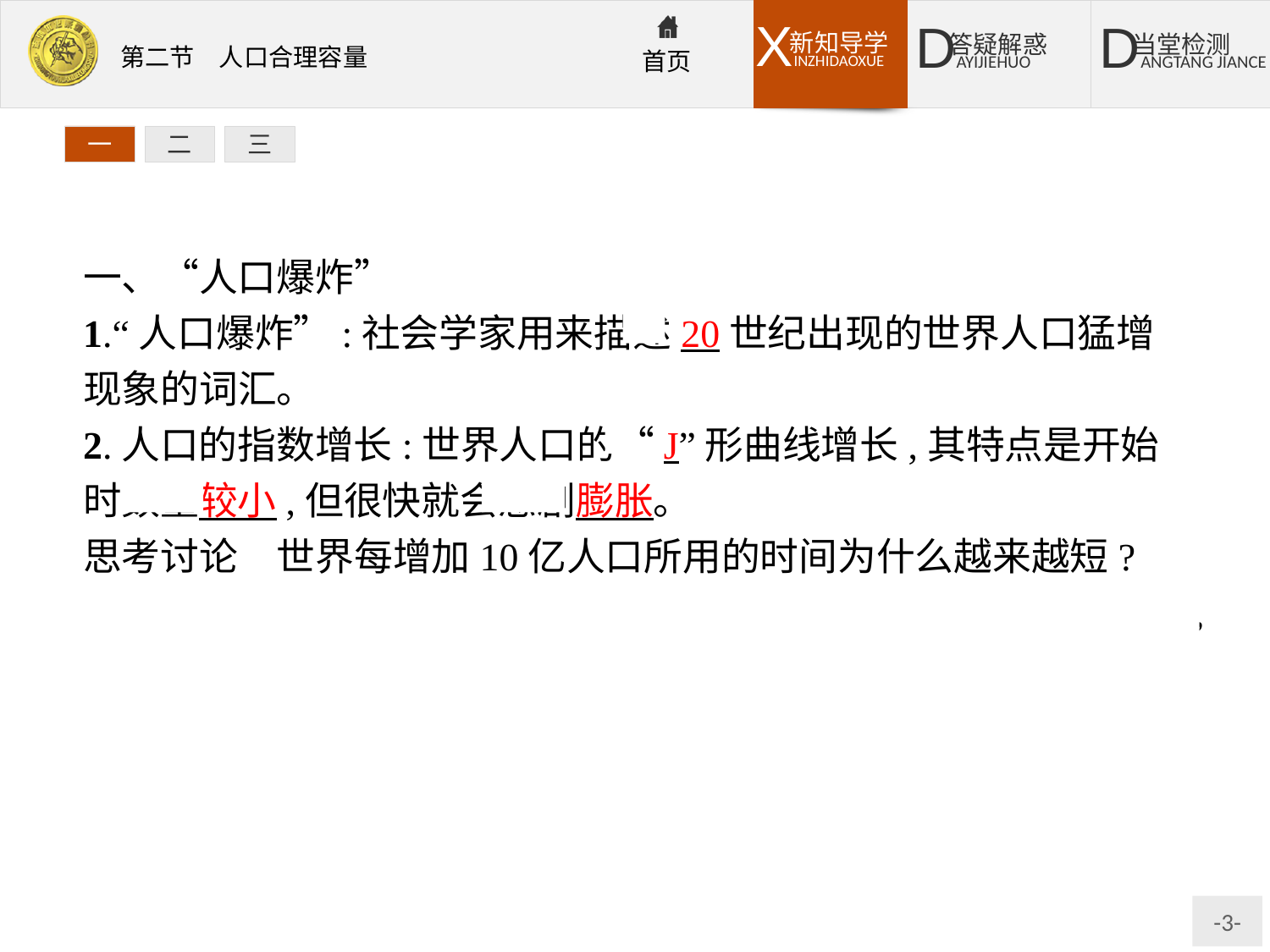

一
二
三
一、“人口爆炸”
1.“人口爆炸”:社会学家用来描述20世纪出现的世界人口猛增现象的词汇。
2.人口的指数增长:世界人口的“J”形曲线增长,其特点是开始时数量较小,但很快就会急剧膨胀。
思考讨论　世界每增加10亿人口所用的时间为什么越来越短?
提示一方面是由于生产力提高,医疗卫生事业进步,粮食产量增加,人口死亡率下降,人口自然增长率高;另一方面是由于人口基数越来越大。